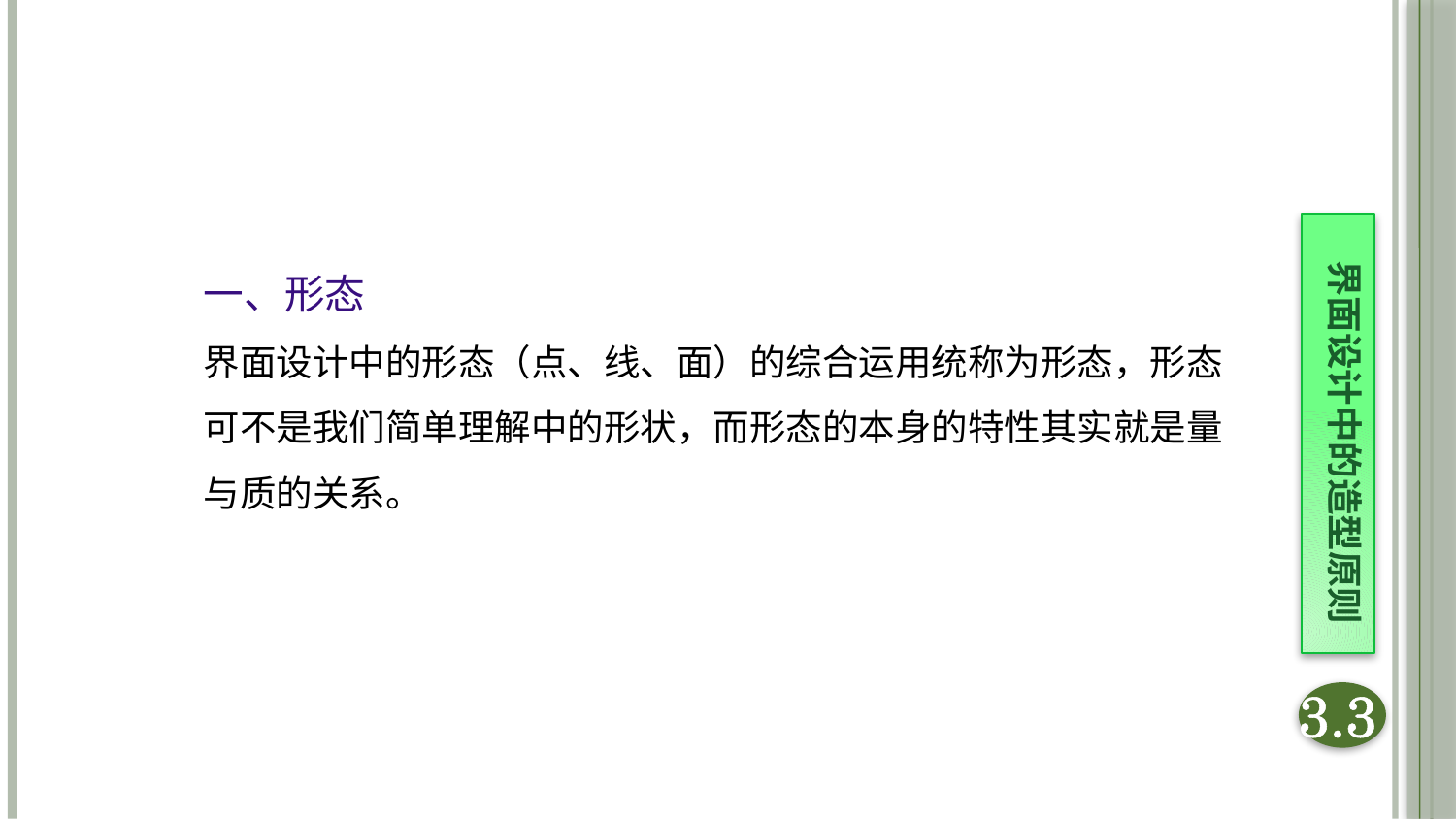

界面设计中的造型原则
一、形态
界面设计中的形态（点、线、面）的综合运用统称为形态，形态可不是我们简单理解中的形状，而形态的本身的特性其实就是量与质的关系。
3.3